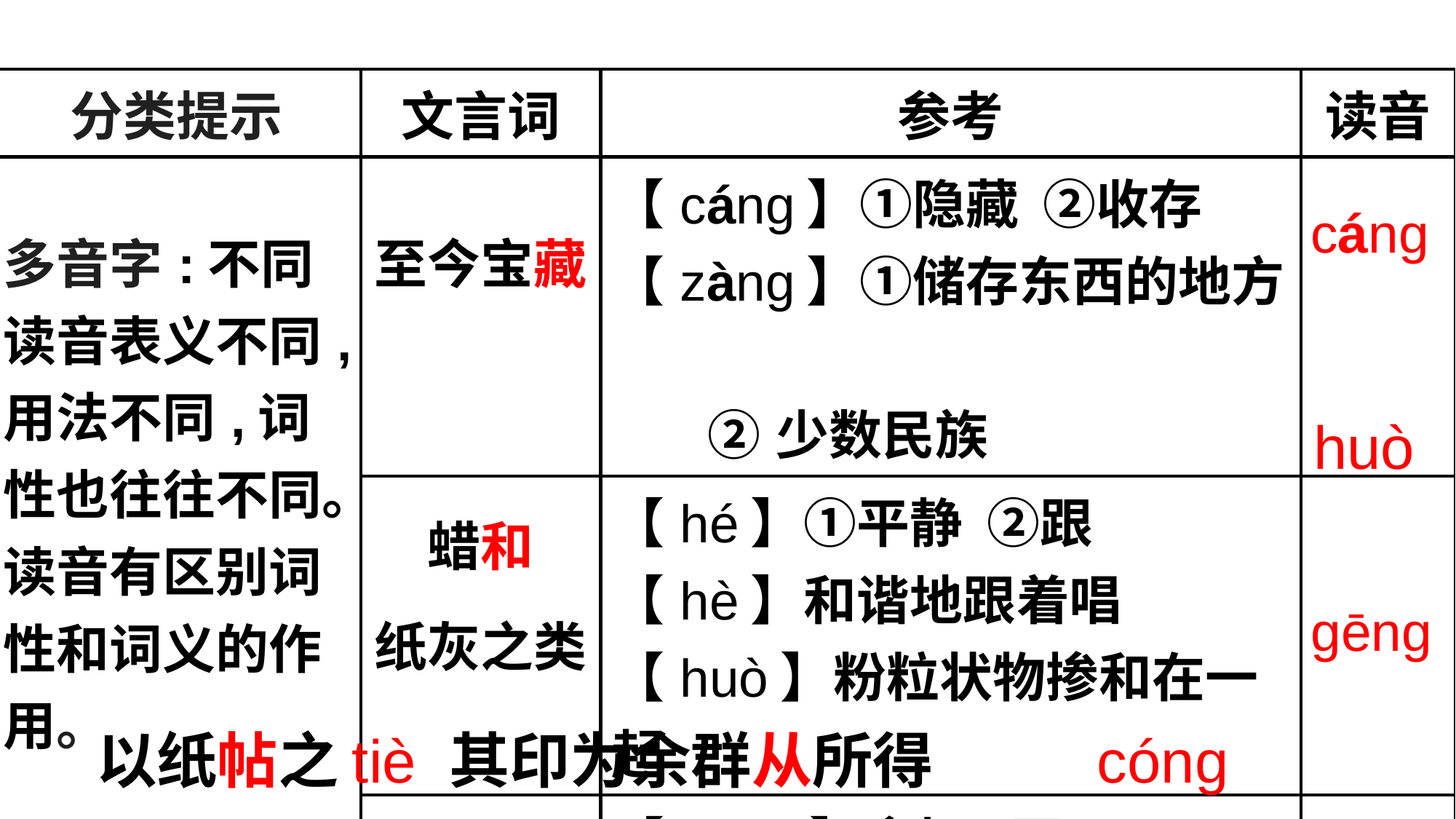

| 分类提示 | 文言词 | 参考 | 读音 |
| --- | --- | --- | --- |
| 多音字:不同读音表义不同,用法不同,词性也往往不同。读音有区别词性和词义的作用。 | 至今宝藏 | 【cáng】①隐藏 ②收存 【zàng】①储存东西的地方 ②少数民族 |  |
|  | 蜡和 纸灰之类 | 【hé】①平静 ②跟 【hè】和谐地跟着唱 【huò】粉粒状物掺和在一起 |  |
|  | 更互用之 | 【gèng】愈加,再 【gēng】①改变 ②经历 |  |
cáng
huò
gēng
以纸帖之        其印为余群从所得
tiè
cóng